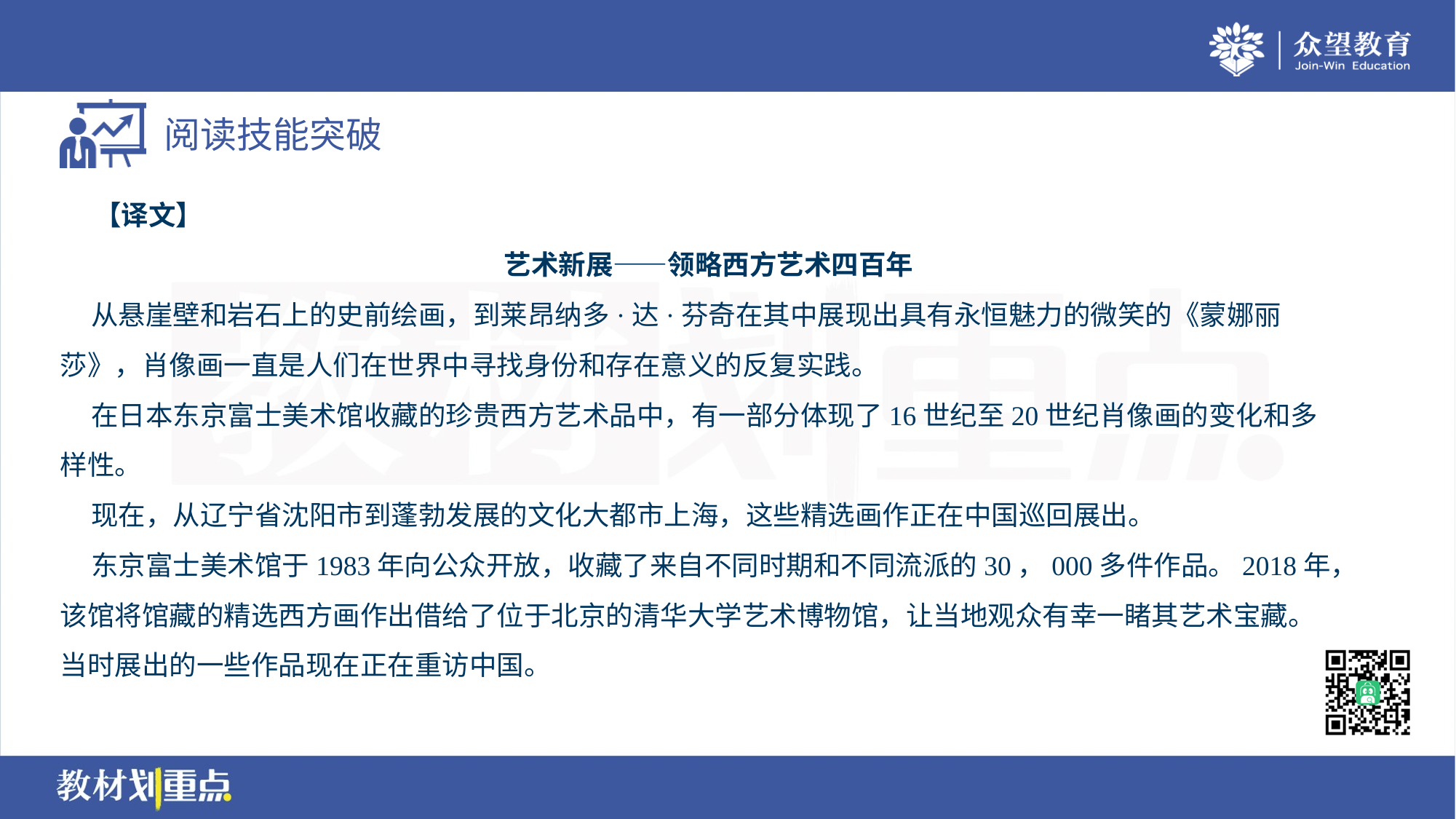

【译文】
艺术新展——领略西方艺术四百年
    从悬崖壁和岩石上的史前绘画，到莱昂纳多·达·芬奇在其中展现出具有永恒魅力的微笑的《蒙娜丽
莎》，肖像画一直是人们在世界中寻找身份和存在意义的反复实践。
    在日本东京富士美术馆收藏的珍贵西方艺术品中，有一部分体现了16世纪至20世纪肖像画的变化和多
样性。
    现在，从辽宁省沈阳市到蓬勃发展的文化大都市上海，这些精选画作正在中国巡回展出。
    东京富士美术馆于1983年向公众开放，收藏了来自不同时期和不同流派的30，000多件作品。2018年，
该馆将馆藏的精选西方画作出借给了位于北京的清华大学艺术博物馆，让当地观众有幸一睹其艺术宝藏。
当时展出的一些作品现在正在重访中国。